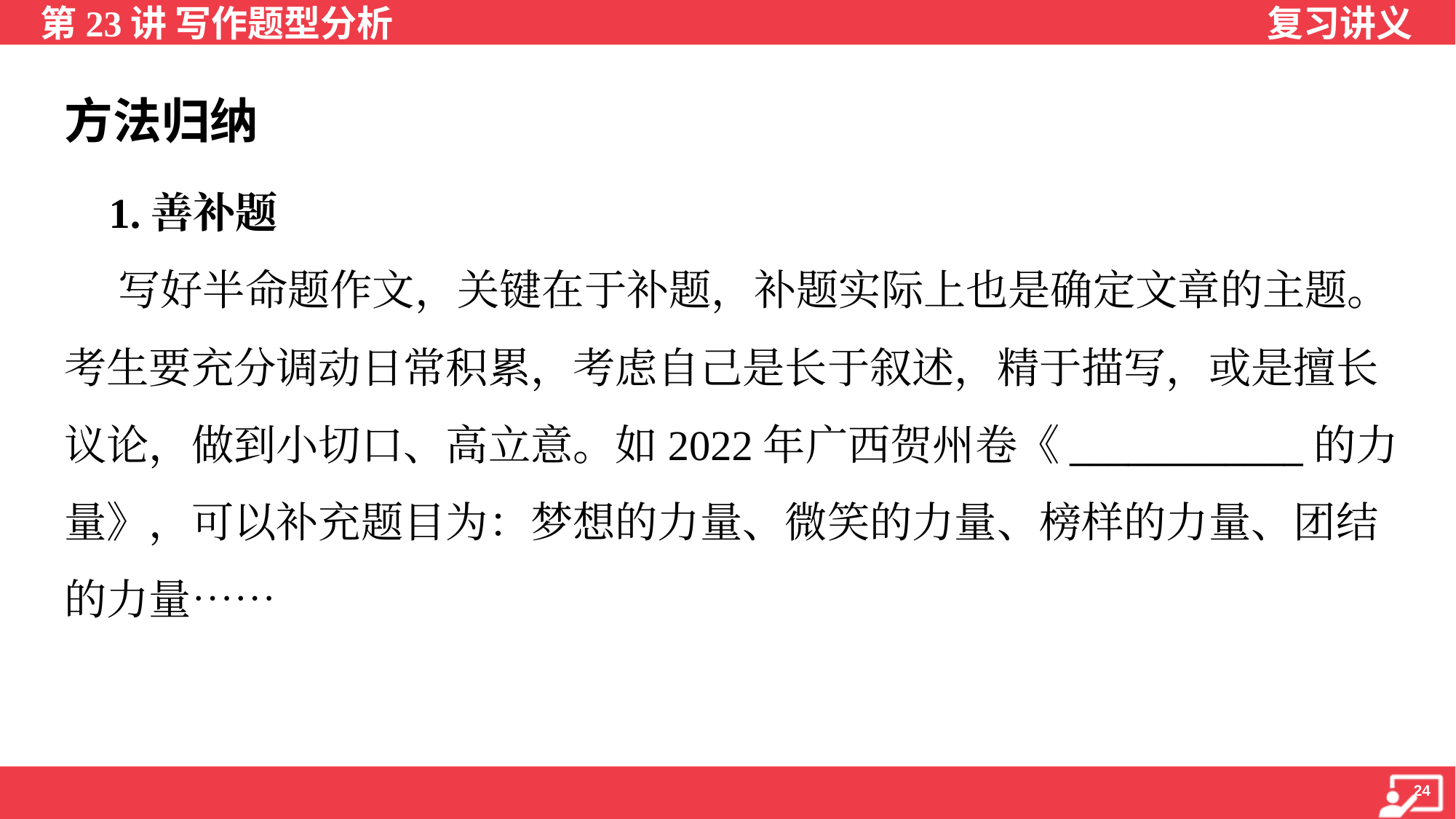

方法归纳
    1.善补题
    写好半命题作文，关键在于补题，补题实际上也是确定文章的主题。
考生要充分调动日常积累，考虑自己是长于叙述，精于描写，或是擅长
议论，做到小切口、高立意。如2022年广西贺州卷《____________的力
量》，可以补充题目为：梦想的力量、微笑的力量、榜样的力量、团结
的力量……